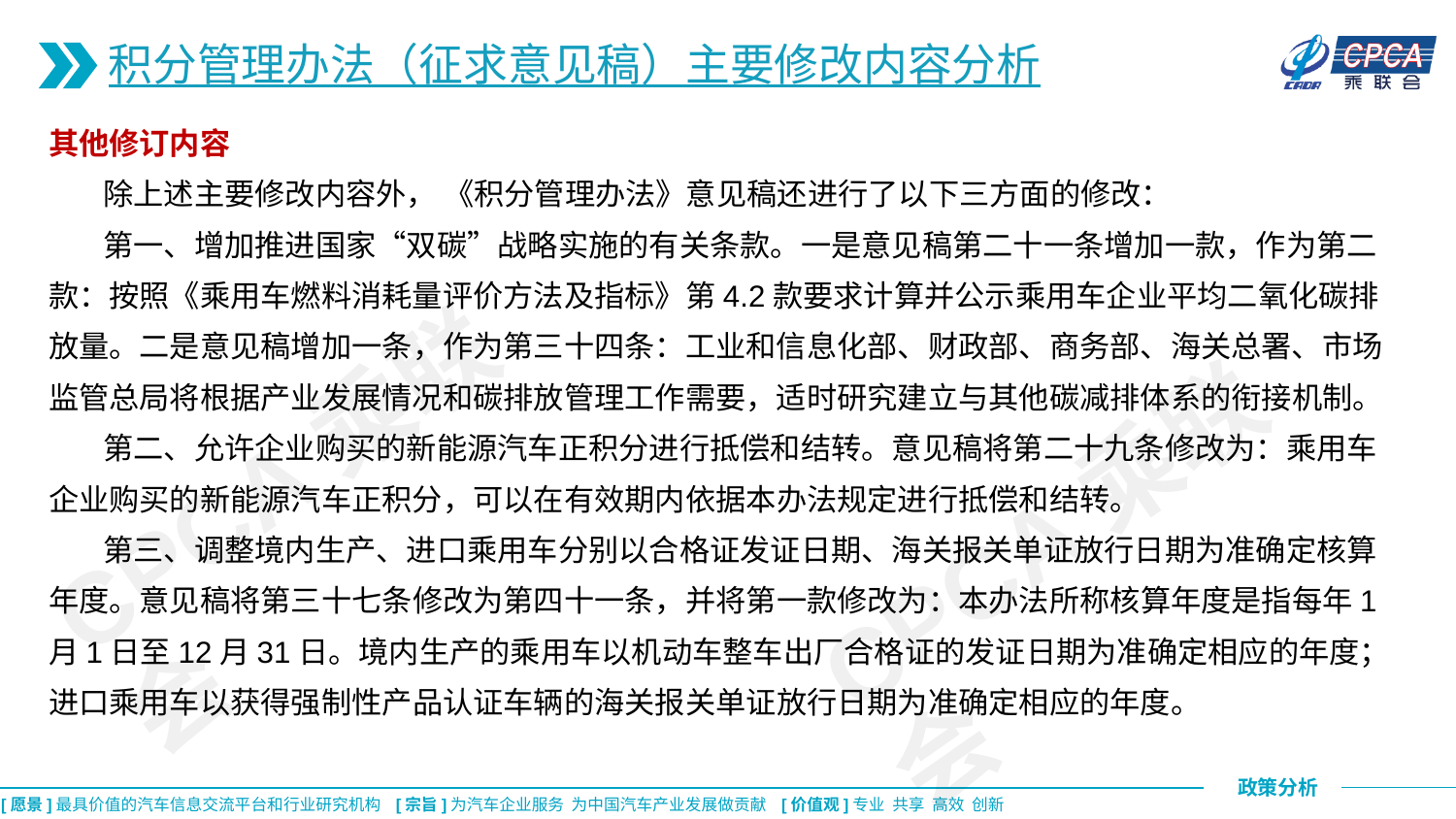

积分管理办法（征求意见稿）主要修改内容分析
其他修订内容
       除上述主要修改内容外， 《积分管理办法》意见稿还进行了以下三方面的修改：
       第一、增加推进国家“双碳”战略实施的有关条款。一是意见稿第二十一条增加一款，作为第二款：按照《乘用车燃料消耗量评价方法及指标》第4.2款要求计算并公示乘用车企业平均二氧化碳排放量。二是意见稿增加一条，作为第三十四条：工业和信息化部、财政部、商务部、海关总署、市场监管总局将根据产业发展情况和碳排放管理工作需要，适时研究建立与其他碳减排体系的衔接机制。
       第二、允许企业购买的新能源汽车正积分进行抵偿和结转。意见稿将第二十九条修改为：乘用车企业购买的新能源汽车正积分，可以在有效期内依据本办法规定进行抵偿和结转。
       第三、调整境内生产、进口乘用车分别以合格证发证日期、海关报关单证放行日期为准确定核算年度。意见稿将第三十七条修改为第四十一条，并将第一款修改为：本办法所称核算年度是指每年1月1日至12月31日。境内生产的乘用车以机动车整车出厂合格证的发证日期为准确定相应的年度；进口乘用车以获得强制性产品认证车辆的海关报关单证放行日期为准确定相应的年度。
CPCA乘联会
CPCA乘联会